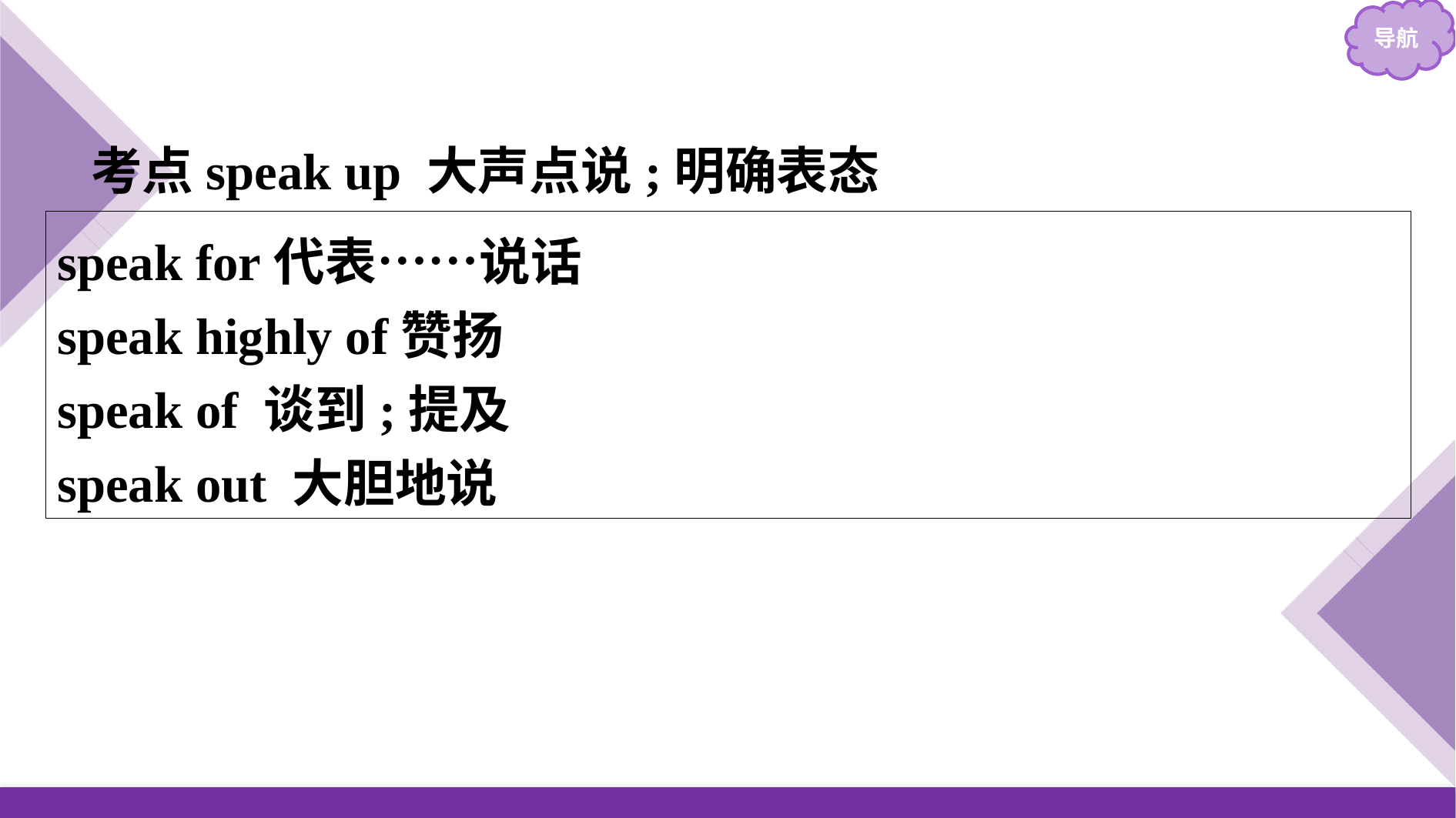

考点speak up 大声点说;明确表态
speak for代表……说话
speak highly of赞扬
speak of 谈到;提及
speak out 大胆地说